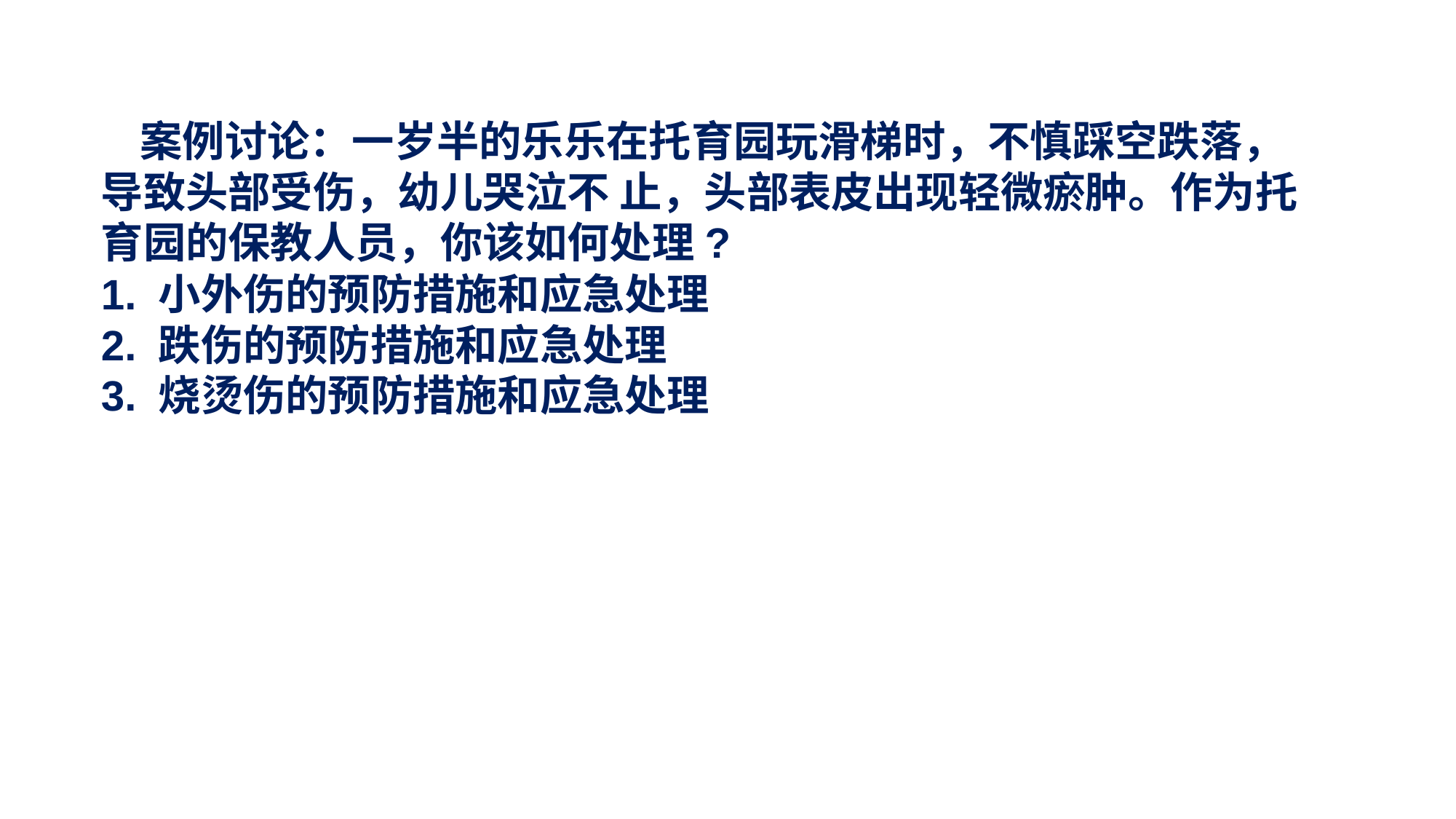

案例讨论：一岁半的乐乐在托育园玩滑梯时，不慎踩空跌落，导致头部受伤，幼儿哭泣不 止，头部表皮出现轻微瘀肿。作为托育园的保教人员，你该如何处理?1. 小外伤的预防措施和应急处理2. 跌伤的预防措施和应急处理3. 烧烫伤的预防措施和应急处理